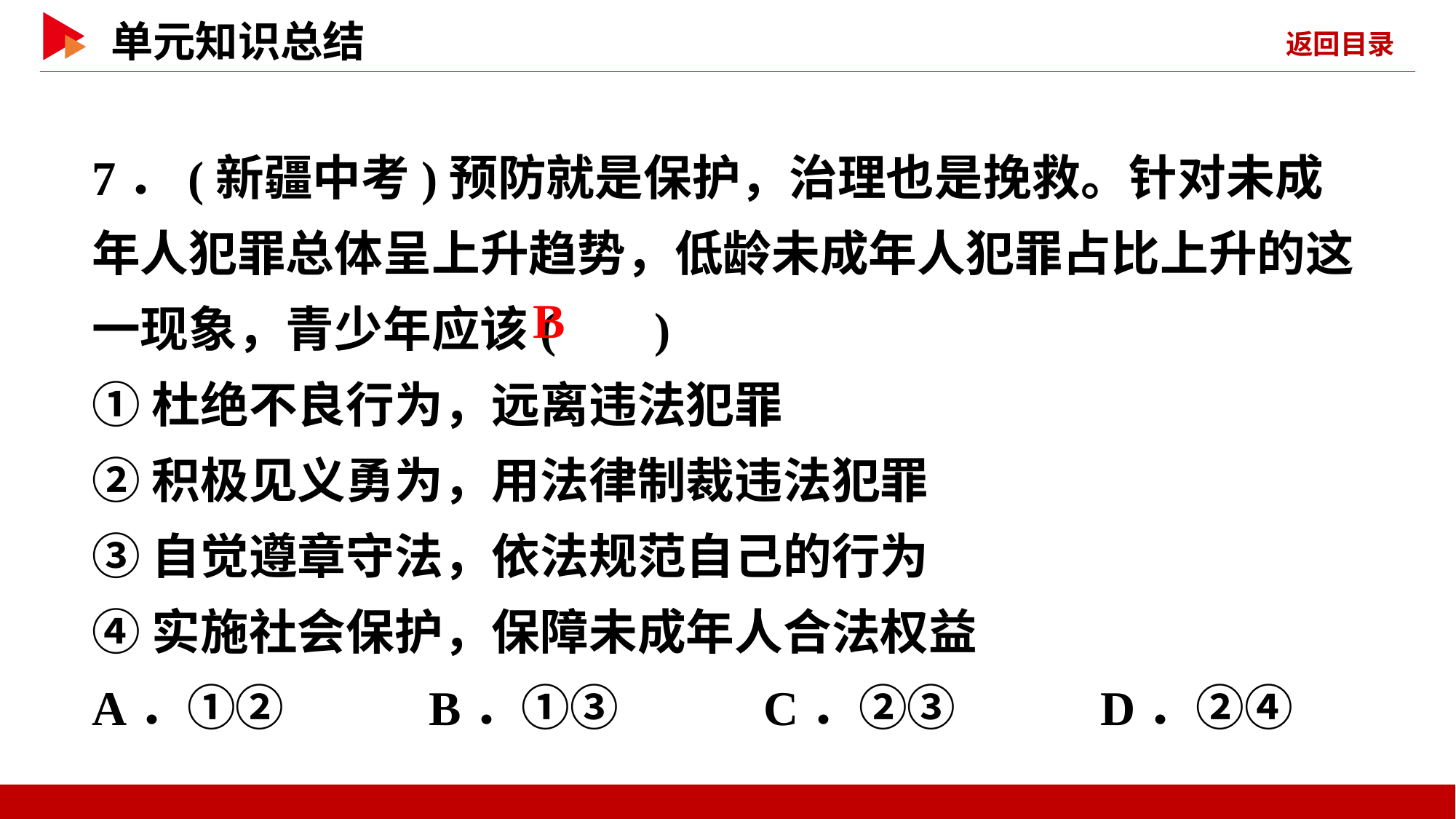

7．(新疆中考)预防就是保护，治理也是挽救。针对未成年人犯罪总体呈上升趋势，低龄未成年人犯罪占比上升的这一现象，青少年应该(        )
①杜绝不良行为，远离违法犯罪
②积极见义勇为，用法律制裁违法犯罪
③自觉遵章守法，依法规范自己的行为
④实施社会保护，保障未成年人合法权益
A．①②            B．①③            C．②③            D．②④
   B